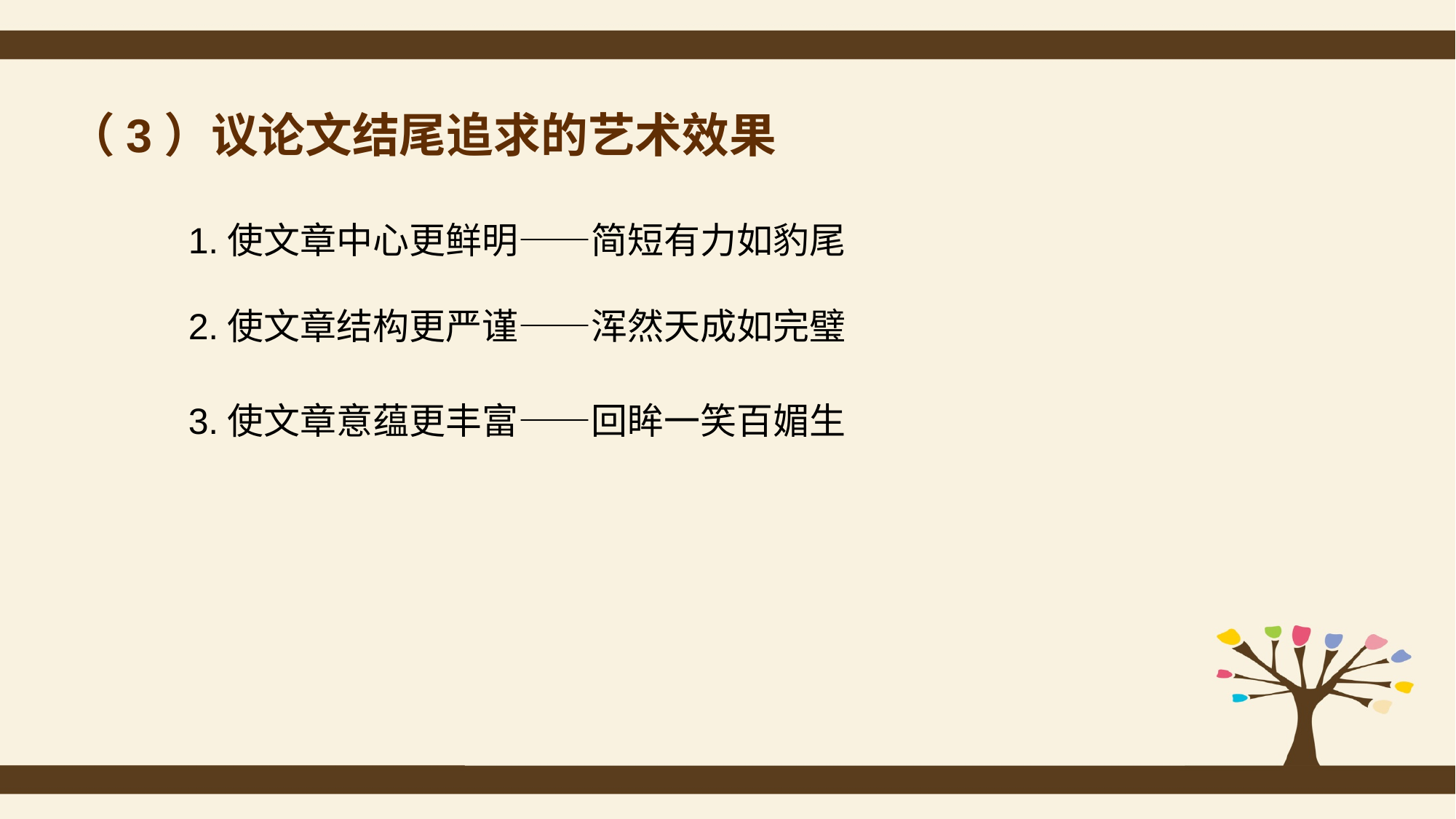

（3）议论文结尾追求的艺术效果
1.使文章中心更鲜明——简短有力如豹尾
2.使文章结构更严谨——浑然天成如完璧
3.使文章意蕴更丰富——回眸一笑百媚生